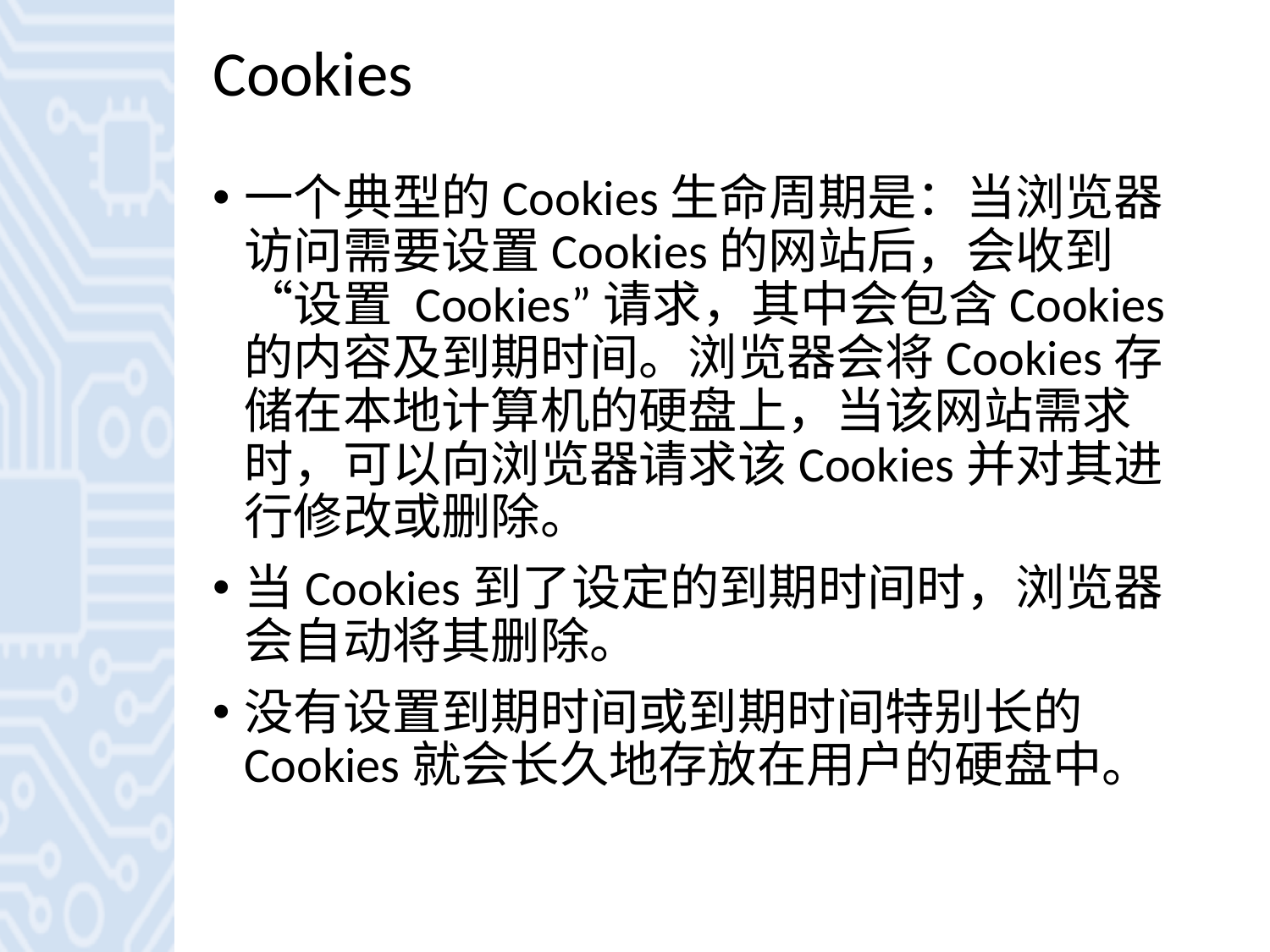

# Cookies
一个典型的Cookies生命周期是：当浏览器访问需要设置Cookies的网站后，会收到 “设置 Cookies”请求，其中会包含Cookies的内容及到期时间。浏览器会将Cookies存储在本地计算机的硬盘上，当该网站需求时，可以向浏览器请求该Cookies并对其进行修改或删除。
当Cookies到了设定的到期时间时，浏览器会自动将其删除。
没有设置到期时间或到期时间特别长的Cookies就会长久地存放在用户的硬盘中。